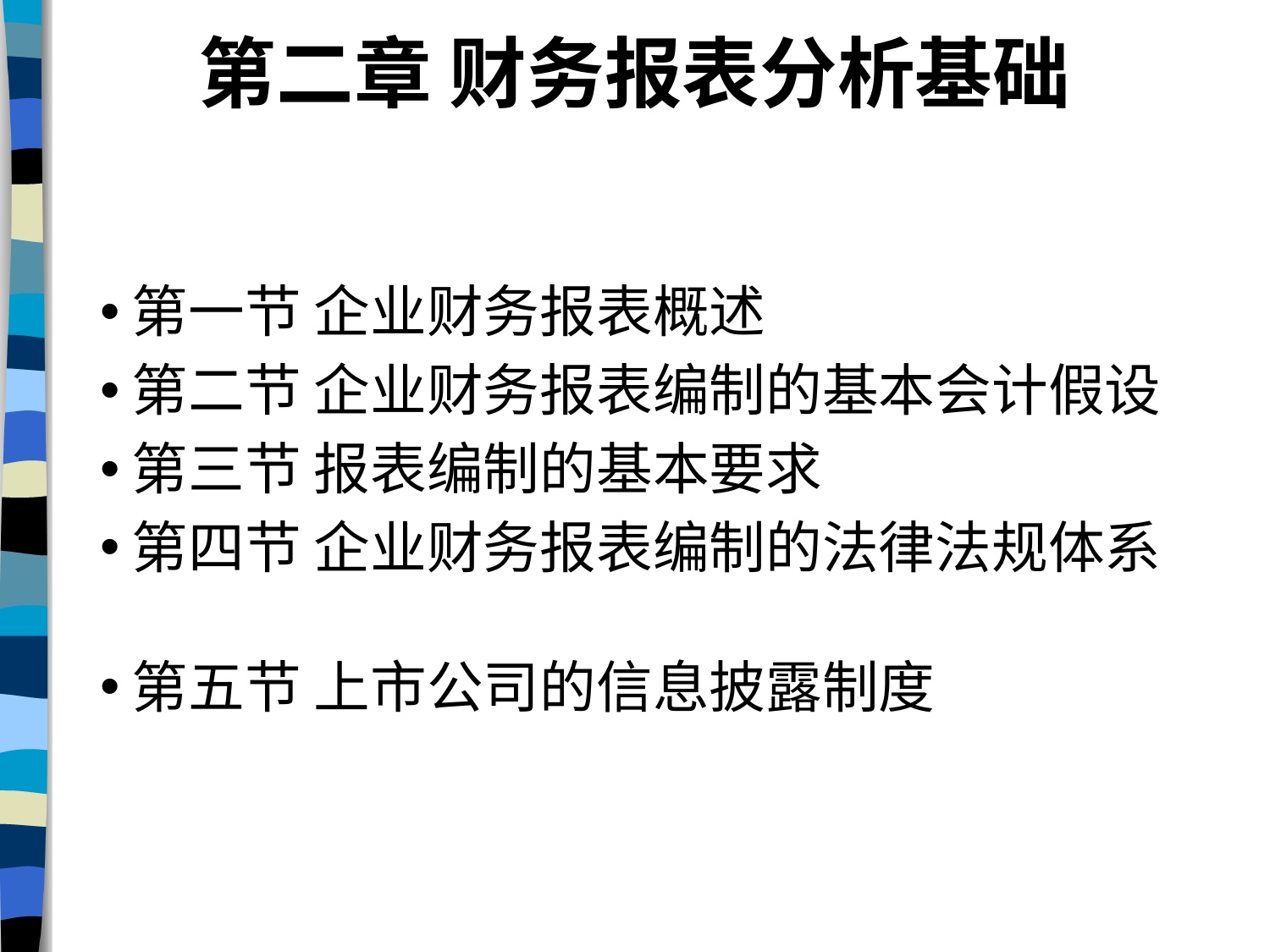

# 第二章 财务报表分析基础
第一节 企业财务报表概述
第二节 企业财务报表编制的基本会计假设
第三节 报表编制的基本要求
第四节 企业财务报表编制的法律法规体系
第五节 上市公司的信息披露制度